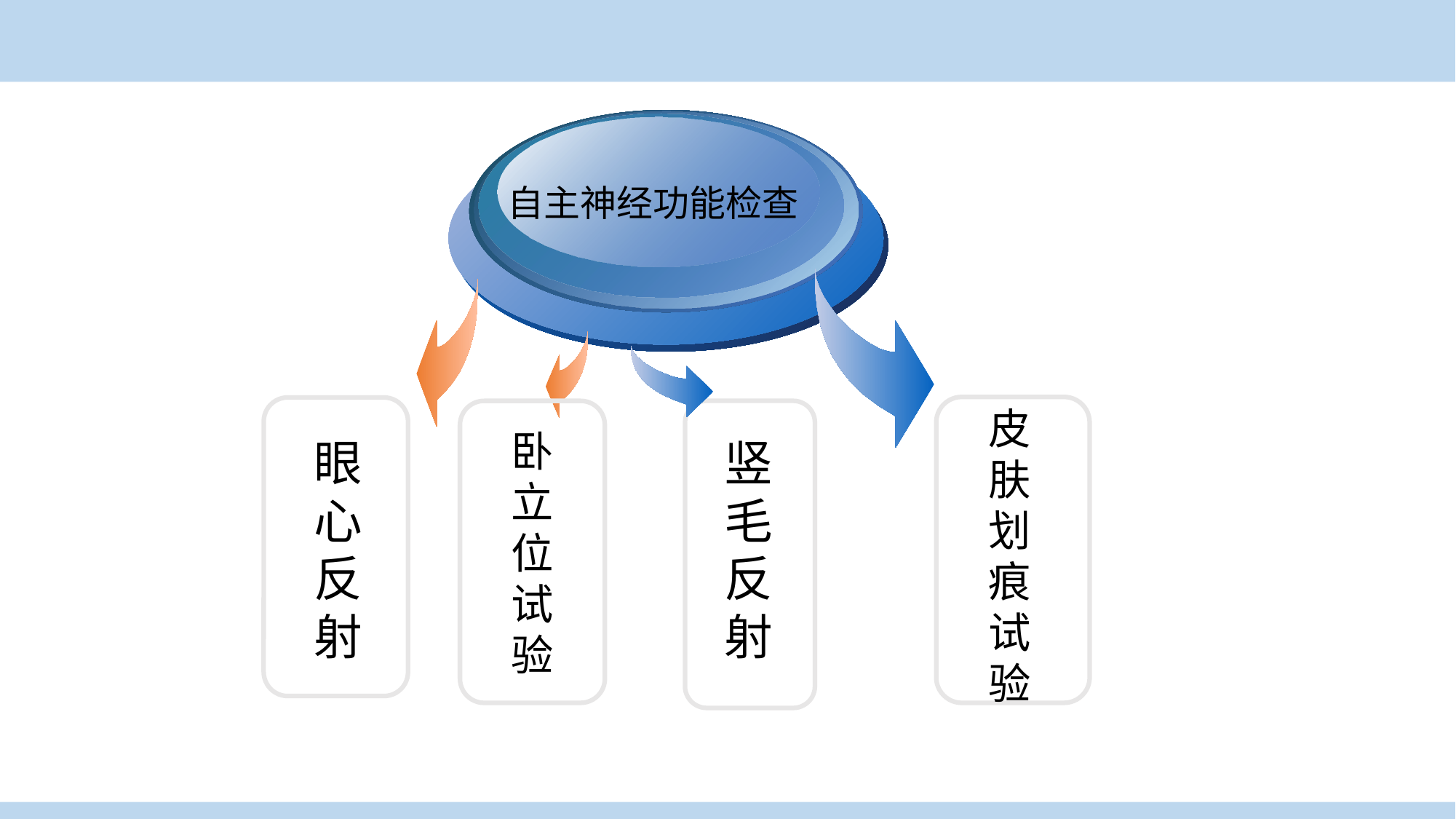

自主神经功能检查

皮
肤
划
痕
试
验

卧
立
位
试
验

眼
心
反
射
竖
毛
反
射